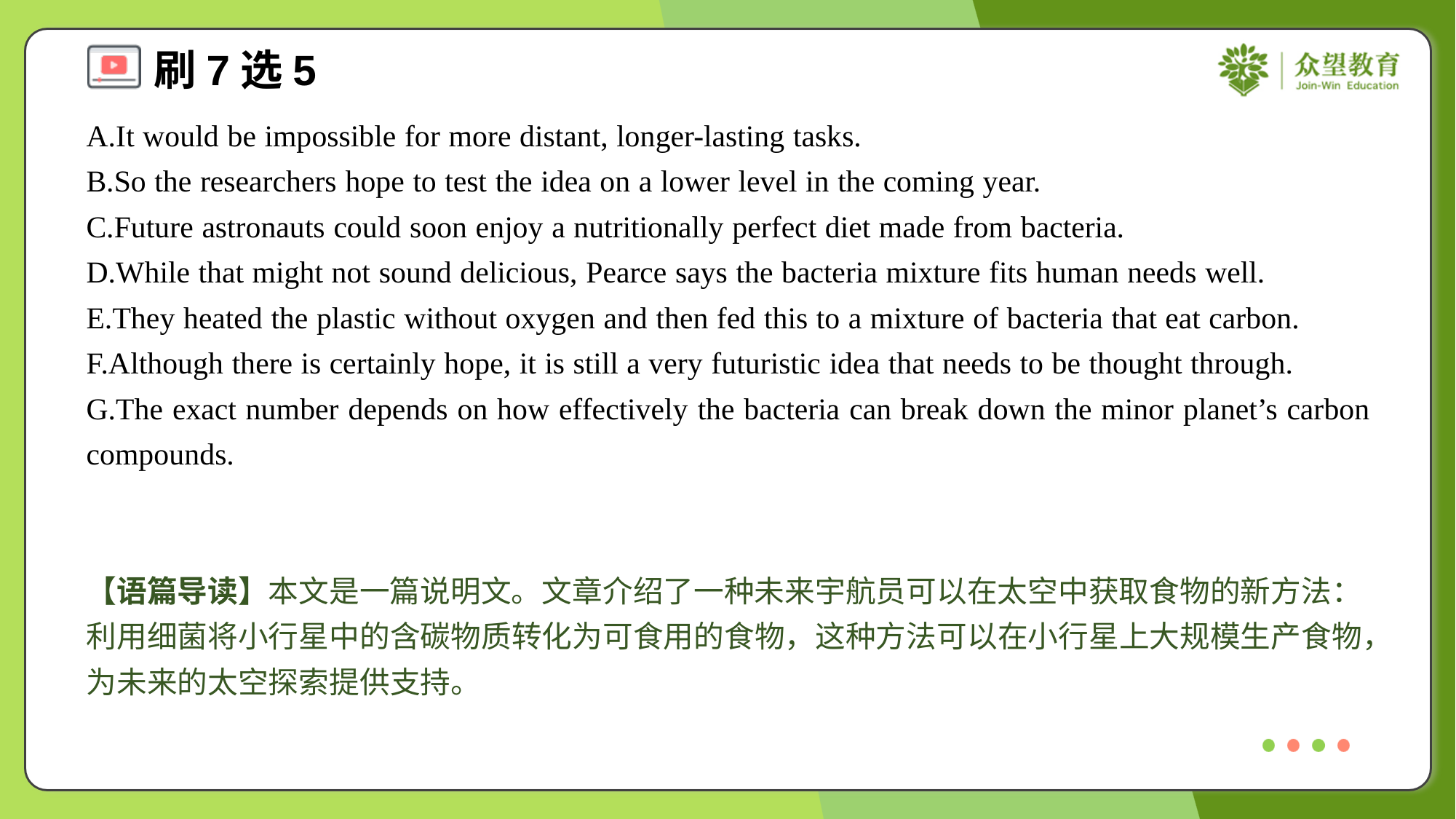

A.It would be impossible for more distant, longer-lasting tasks.
B.So the researchers hope to test the idea on a lower level in the coming year.
C.Future astronauts could soon enjoy a nutritionally perfect diet made from bacteria.
D.While that might not sound delicious, Pearce says the bacteria mixture fits human needs well.
E.They heated the plastic without oxygen and then fed this to a mixture of bacteria that eat carbon.
F.Although there is certainly hope, it is still a very futuristic idea that needs to be thought through.
G.The exact number depends on how effectively the bacteria can break down the minor planet’s carbon compounds.#7
【语篇导读】本文是一篇说明文。文章介绍了一种未来宇航员可以在太空中获取食物的新方法：利用细菌将小行星中的含碳物质转化为可食用的食物，这种方法可以在小行星上大规模生产食物，为未来的太空探索提供支持。